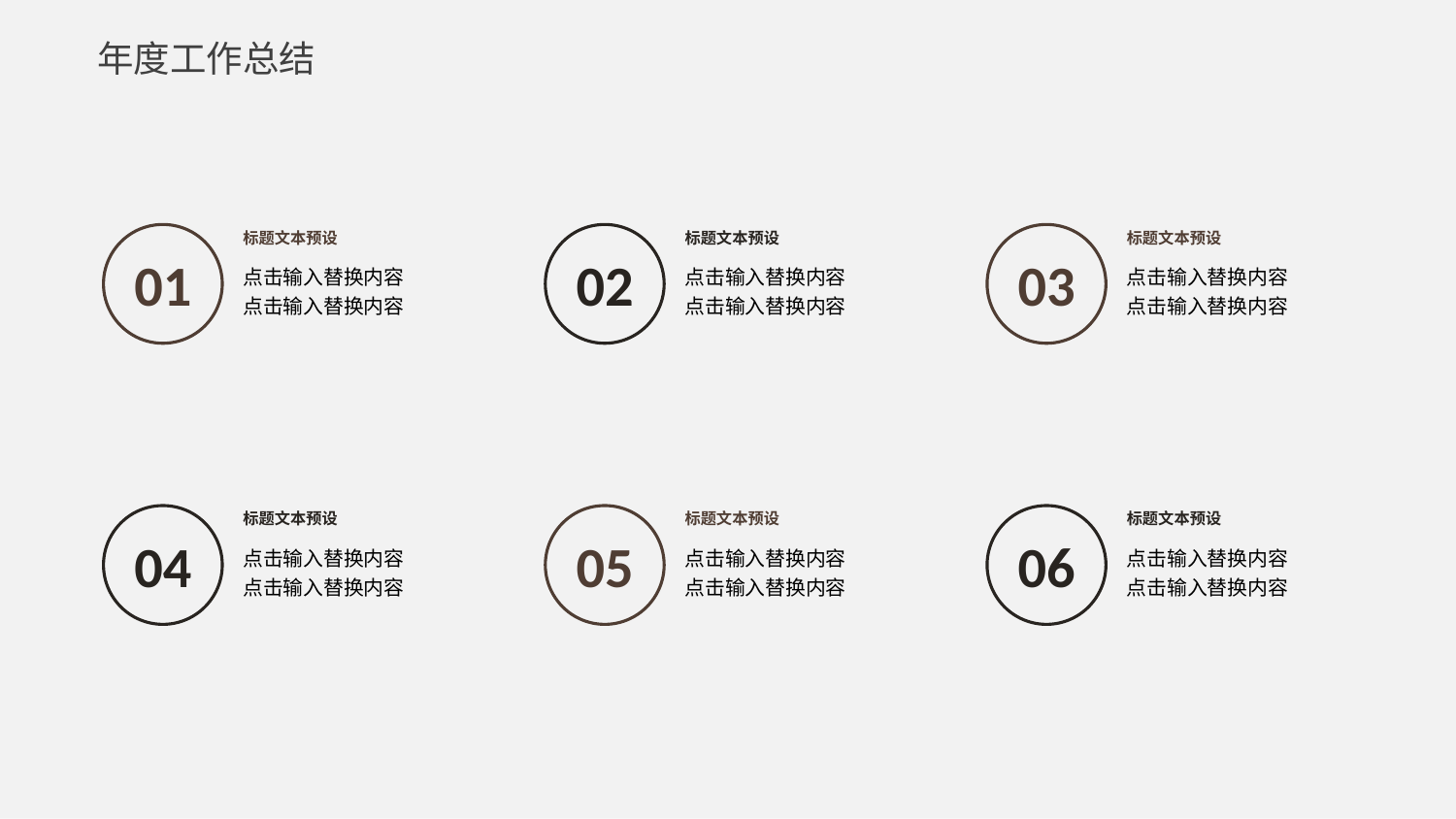

年度工作总结
标题文本预设
点击输入替换内容
点击输入替换内容
01
标题文本预设
点击输入替换内容
点击输入替换内容
02
标题文本预设
点击输入替换内容
点击输入替换内容
03
标题文本预设
点击输入替换内容
点击输入替换内容
04
标题文本预设
点击输入替换内容
点击输入替换内容
05
标题文本预设
点击输入替换内容
点击输入替换内容
06